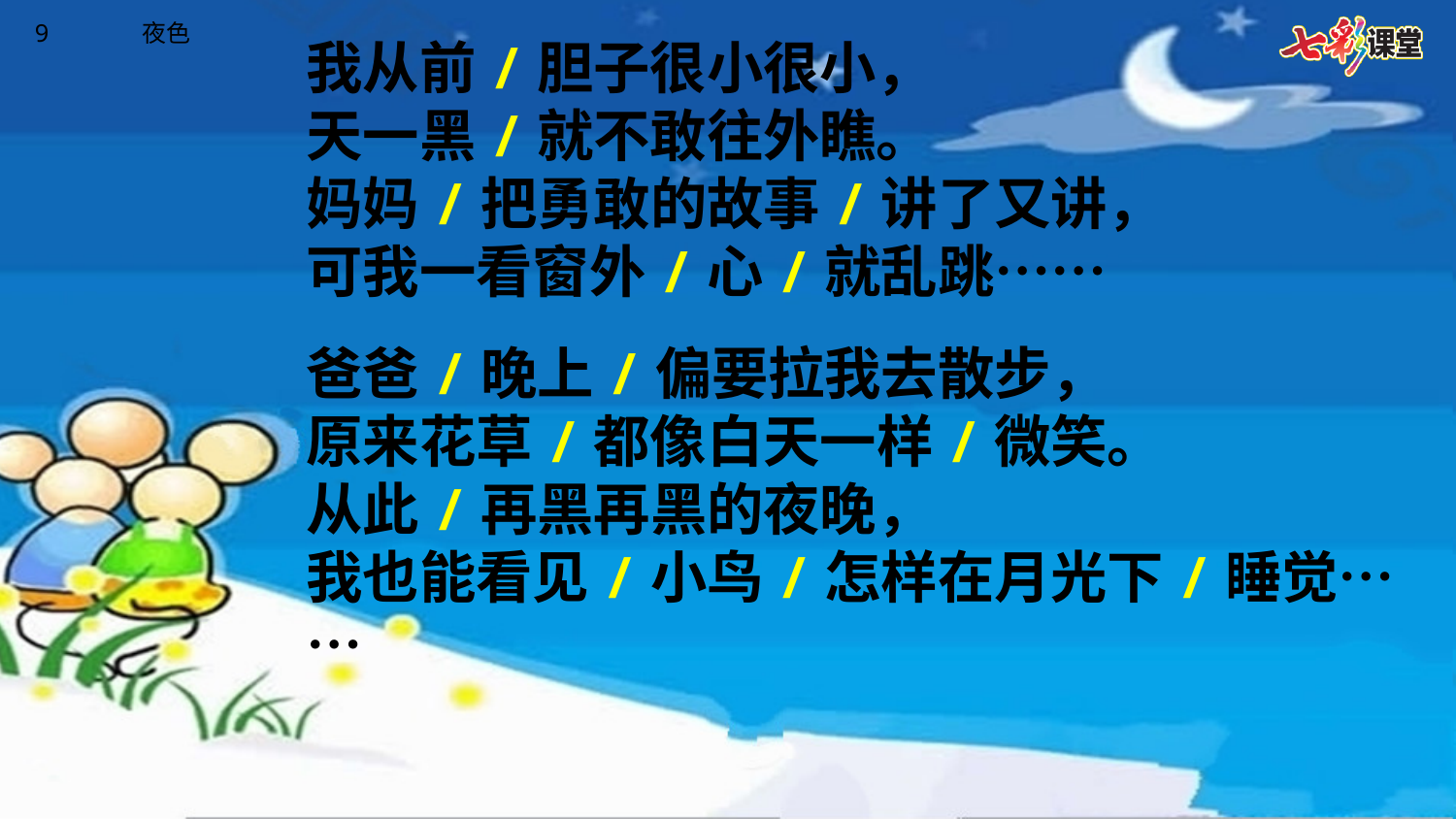

我从前/胆子很小很小，
天一黑/就不敢往外瞧。
妈妈/把勇敢的故事/讲了又讲，
可我一看窗外/心/就乱跳……

爸爸/晚上/偏要拉我去散步，
原来花草/都像白天一样/微笑。
从此/再黑再黑的夜晚，
我也能看见/小鸟/怎样在月光下/睡觉……